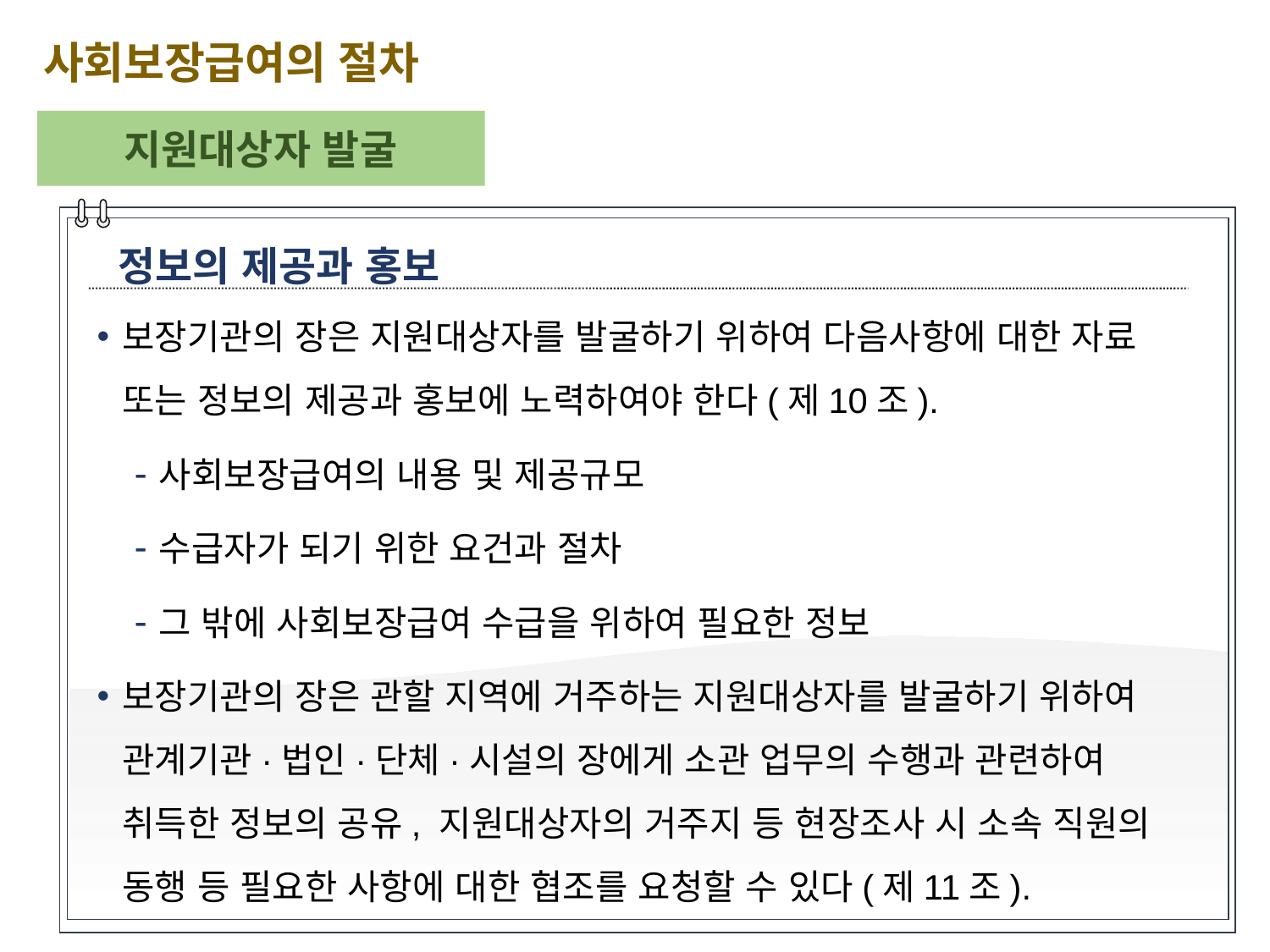

사회보장급여의 절차
지원대상자 발굴

정보의 제공과 홍보
보장기관의 장은 지원대상자를 발굴하기 위하여 다음사항에 대한 자료 또는 정보의 제공과 홍보에 노력하여야 한다(제10조).
사회보장급여의 내용 및 제공규모
수급자가 되기 위한 요건과 절차
그 밖에 사회보장급여 수급을 위하여 필요한 정보
보장기관의 장은 관할 지역에 거주하는 지원대상자를 발굴하기 위하여 관계기관·법인·단체·시설의 장에게 소관 업무의 수행과 관련하여 취득한 정보의 공유, 지원대상자의 거주지 등 현장조사 시 소속 직원의 동행 등 필요한 사항에 대한 협조를 요청할 수 있다(제11조).